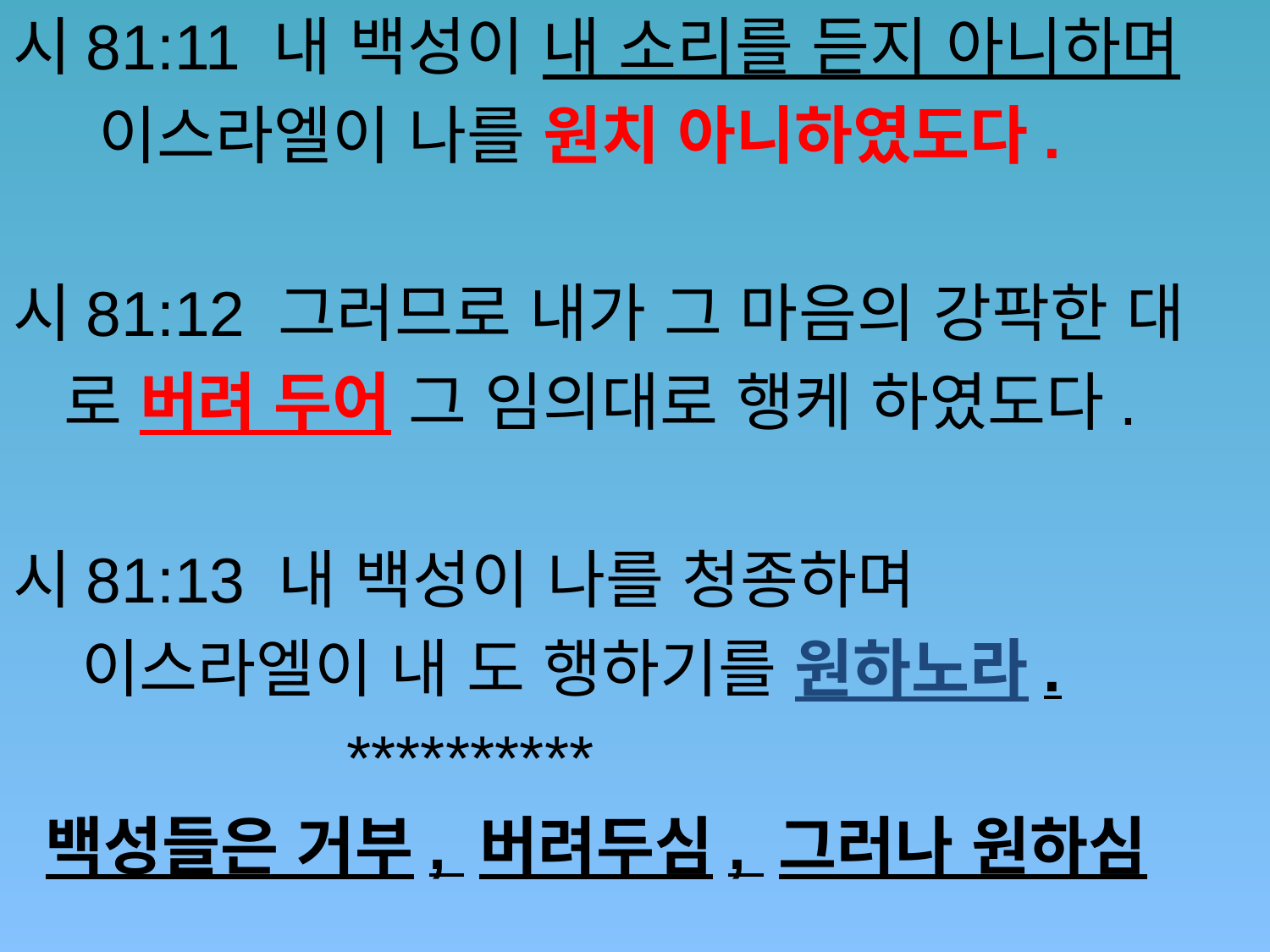

시81:11 내 백성이 내 소리를 듣지 아니하며
    이스라엘이 나를 원치 아니하였도다.

시81:12 그러므로 내가 그 마음의 강팍한 대
  로 버려 두어 그 임의대로 행케 하였도다.

시81:13 내 백성이 나를 청종하며
   이스라엘이 내 도 행하기를 원하노라.
                   **********
 백성들은 거부, 버려두심, 그러나 원하심
#